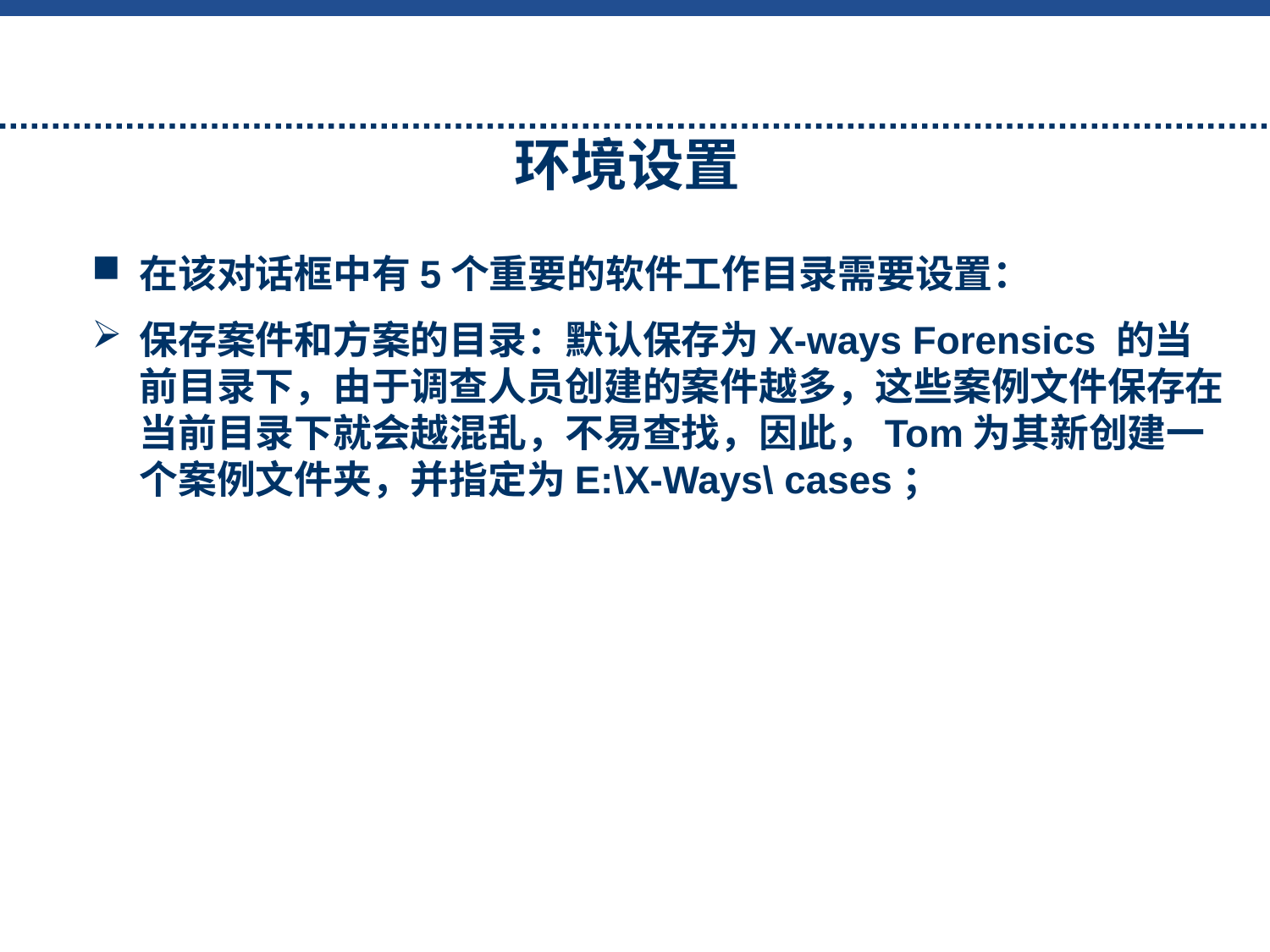

# 环境设置
在该对话框中有5个重要的软件工作目录需要设置：
保存案件和方案的目录：默认保存为X-ways Forensics 的当前目录下，由于调查人员创建的案件越多，这些案例文件保存在当前目录下就会越混乱，不易查找，因此，Tom为其新创建一个案例文件夹，并指定为E:\X-Ways\ cases；